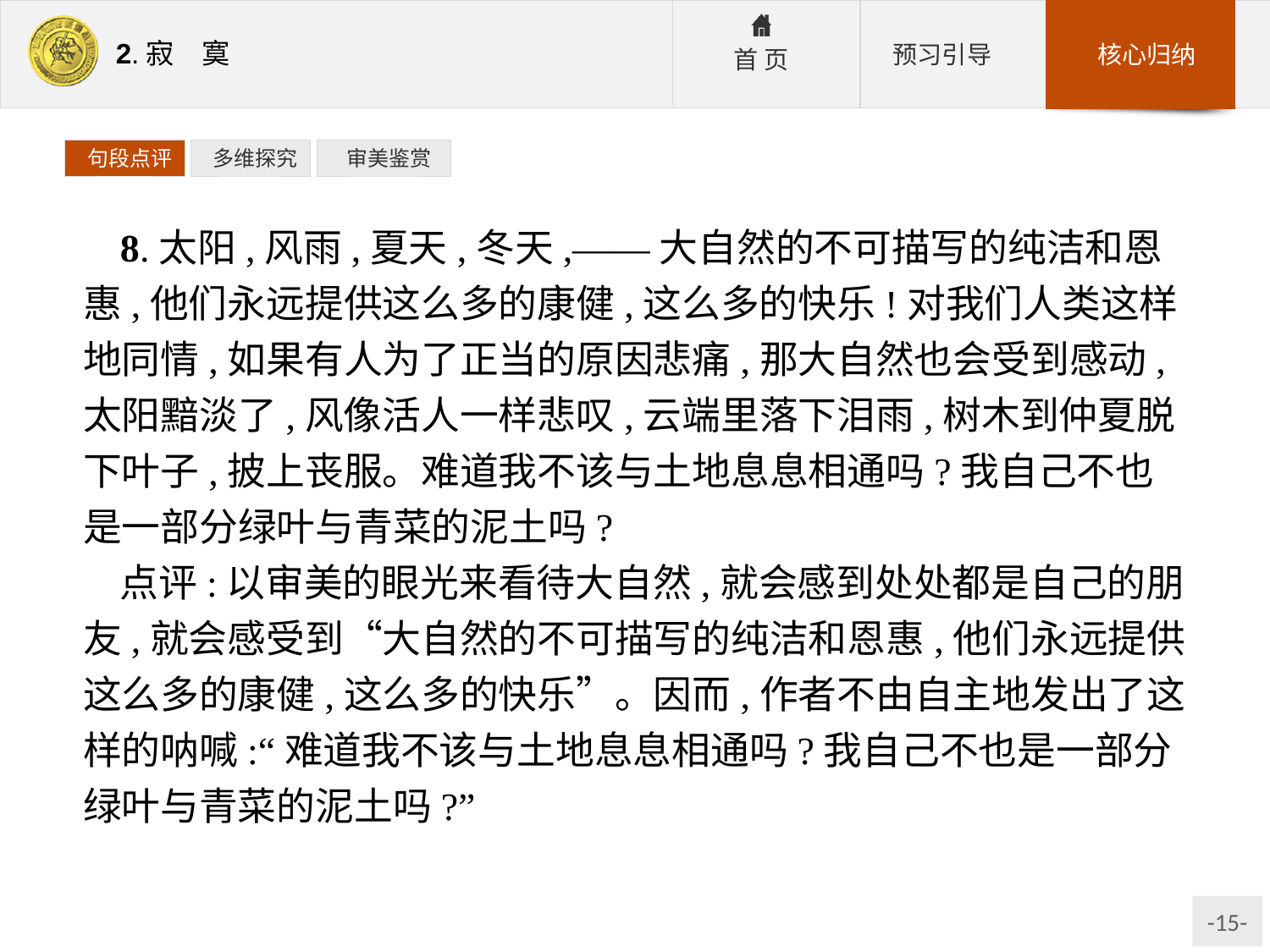

句段点评
 多维探究
 审美鉴赏
8.太阳,风雨,夏天,冬天,——大自然的不可描写的纯洁和恩惠,他们永远提供这么多的康健,这么多的快乐!对我们人类这样地同情,如果有人为了正当的原因悲痛,那大自然也会受到感动,太阳黯淡了,风像活人一样悲叹,云端里落下泪雨,树木到仲夏脱下叶子,披上丧服。难道我不该与土地息息相通吗?我自己不也是一部分绿叶与青菜的泥土吗?
点评:以审美的眼光来看待大自然,就会感到处处都是自己的朋友,就会感受到“大自然的不可描写的纯洁和恩惠,他们永远提供这么多的康健,这么多的快乐”。因而,作者不由自主地发出了这样的呐喊:“难道我不该与土地息息相通吗?我自己不也是一部分绿叶与青菜的泥土吗?”